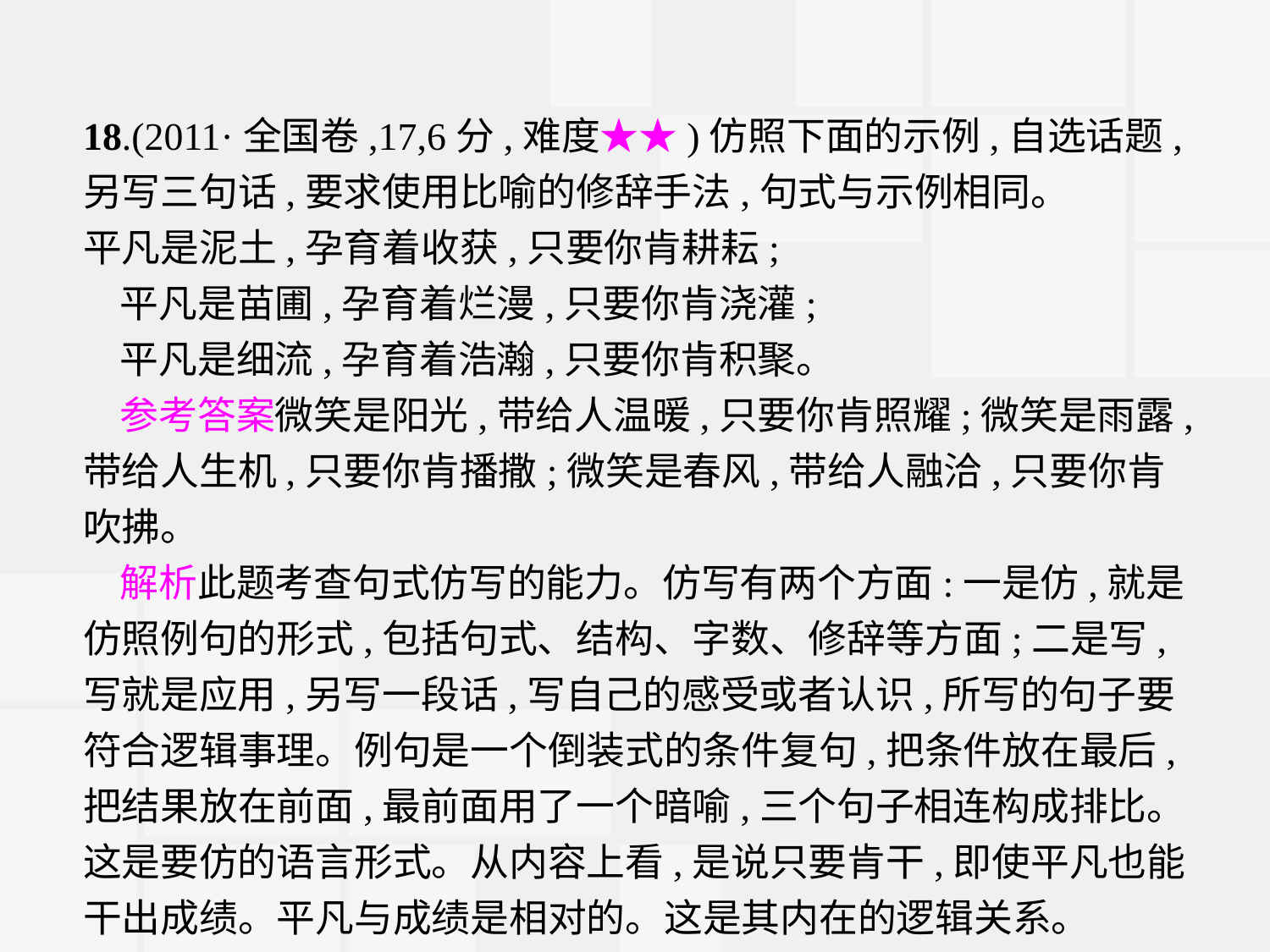

18.(2011·全国卷,17,6分,难度★★)仿照下面的示例,自选话题,另写三句话,要求使用比喻的修辞手法,句式与示例相同。
平凡是泥土,孕育着收获,只要你肯耕耘;
平凡是苗圃,孕育着烂漫,只要你肯浇灌;
平凡是细流,孕育着浩瀚,只要你肯积聚。
参考答案微笑是阳光,带给人温暖,只要你肯照耀;微笑是雨露,带给人生机,只要你肯播撒;微笑是春风,带给人融洽,只要你肯吹拂。
解析此题考查句式仿写的能力。仿写有两个方面:一是仿,就是仿照例句的形式,包括句式、结构、字数、修辞等方面;二是写,写就是应用,另写一段话,写自己的感受或者认识,所写的句子要符合逻辑事理。例句是一个倒装式的条件复句,把条件放在最后,把结果放在前面,最前面用了一个暗喻,三个句子相连构成排比。这是要仿的语言形式。从内容上看,是说只要肯干,即使平凡也能干出成绩。平凡与成绩是相对的。这是其内在的逻辑关系。